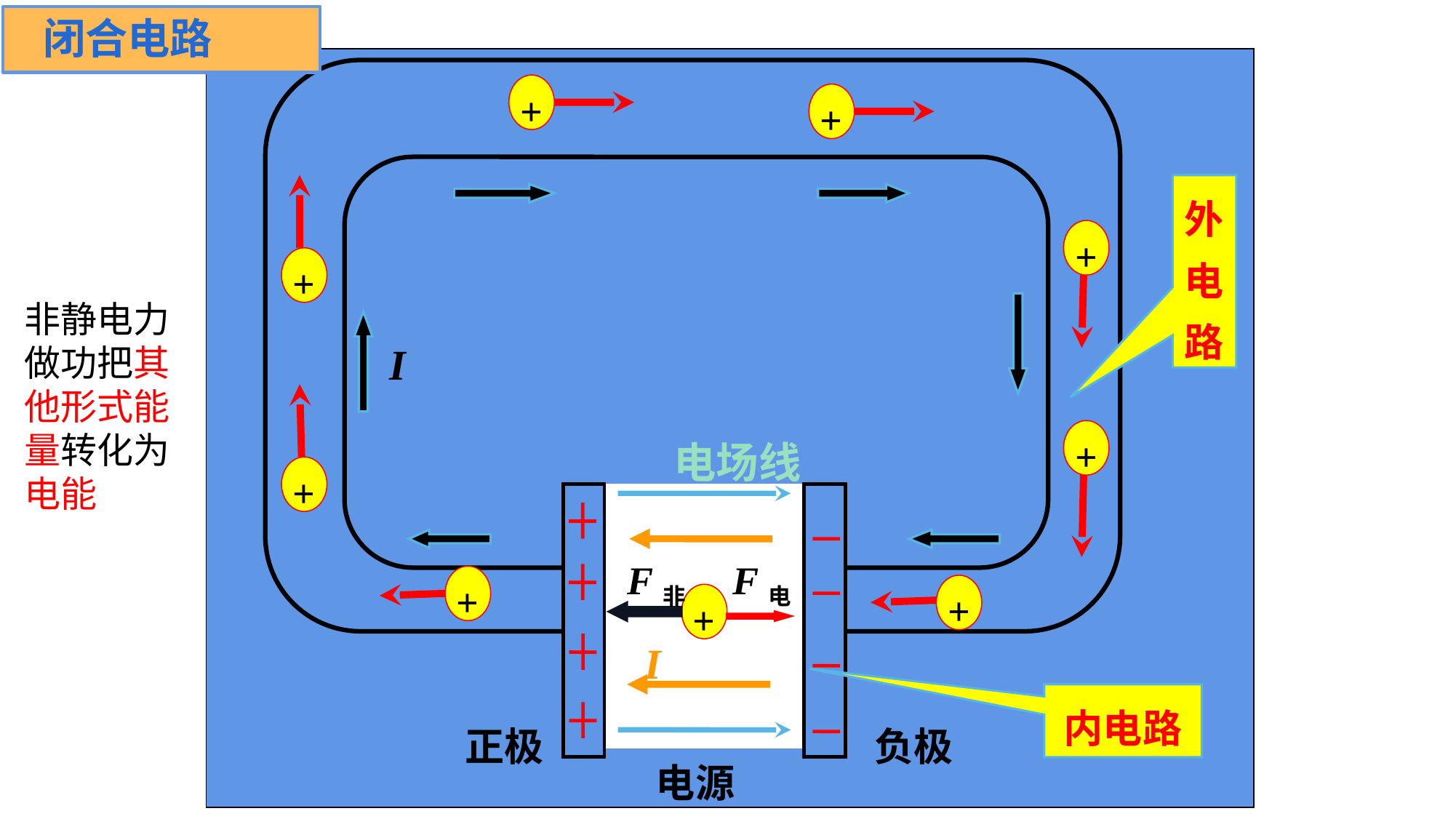

闭合电路

+
+
+
+
+
+
+
+

外电路

非静电力做功把其他形式能量转化为电能
I

电场线

F非

F电

+

I
内电路
正极
负极
电源